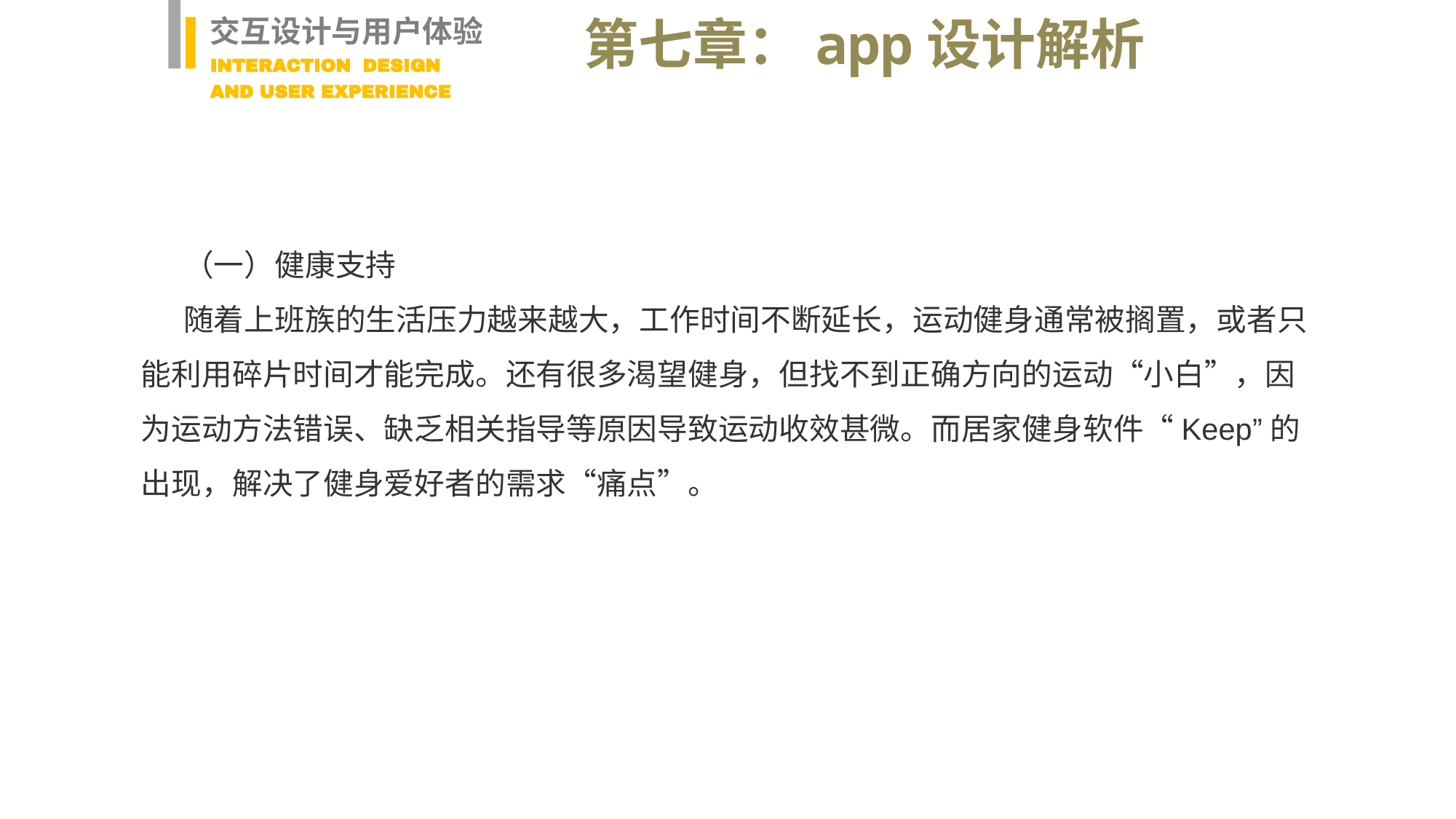

交互设计与用户体验
INTERACTION  DESIGN
AND USER EXPERIENCE
第七章：app设计解析

（一）健康支持
随着上班族的生活压力越来越大，工作时间不断延长，运动健身通常被搁置，或者只能利用碎片时间才能完成。还有很多渴望健身，但找不到正确方向的运动“小白”，因为运动方法错误、缺乏相关指导等原因导致运动收效甚微。而居家健身软件“Keep”的出现，解决了健身爱好者的需求“痛点”。